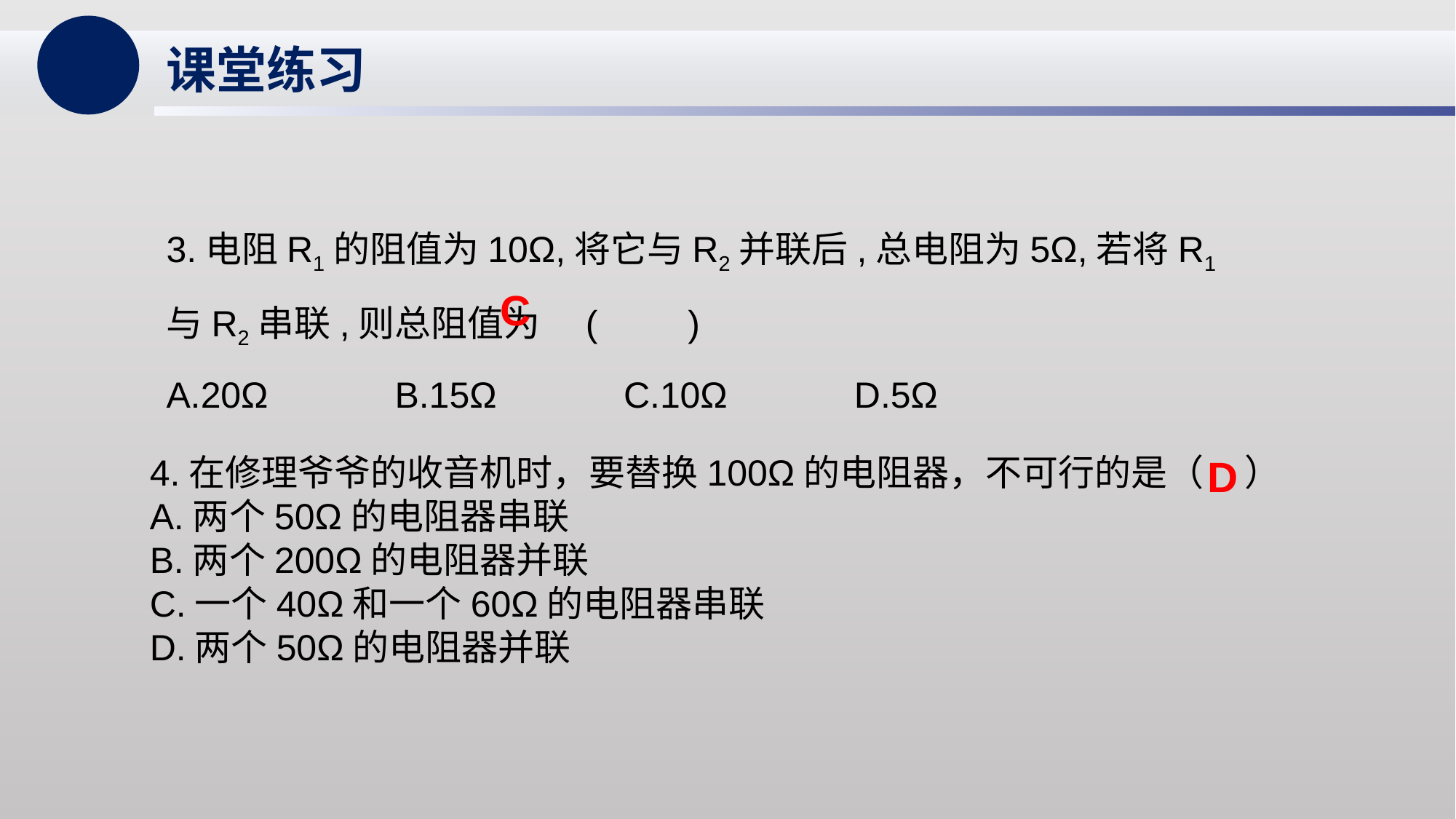

课堂练习

3.电阻R1的阻值为10Ω,将它与R2并联后,总电阻为5Ω,若将R1与R2串联,则总阻值为　(　　)
A.20Ω　　　B.15Ω　　　C.10Ω　　　D.5Ω
C
4.在修理爷爷的收音机时，要替换100Ω的电阻器，不可行的是（     ）
A.两个50Ω的电阻器串联
B.两个200Ω的电阻器并联
C.一个40Ω和一个60Ω的电阻器串联
D.两个50Ω的电阻器并联
D